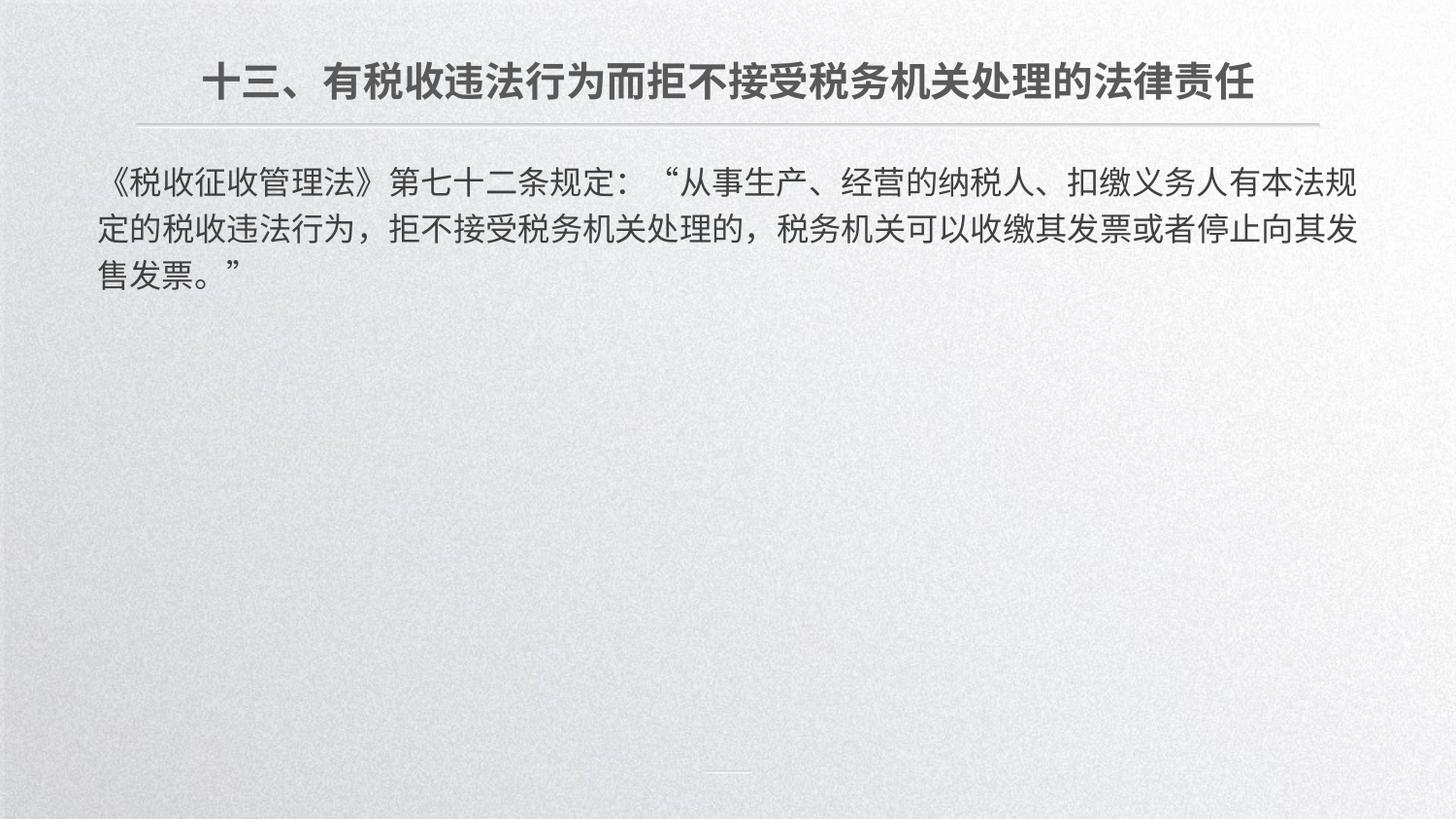

十三、有税收违法行为而拒不接受税务机关处理的法律责任
《税收征收管理法》第七十二条规定：“从事生产、经营的纳税人、扣缴义务人有本法规定的税收违法行为，拒不接受税务机关处理的，税务机关可以收缴其发票或者停止向其发售发票。”